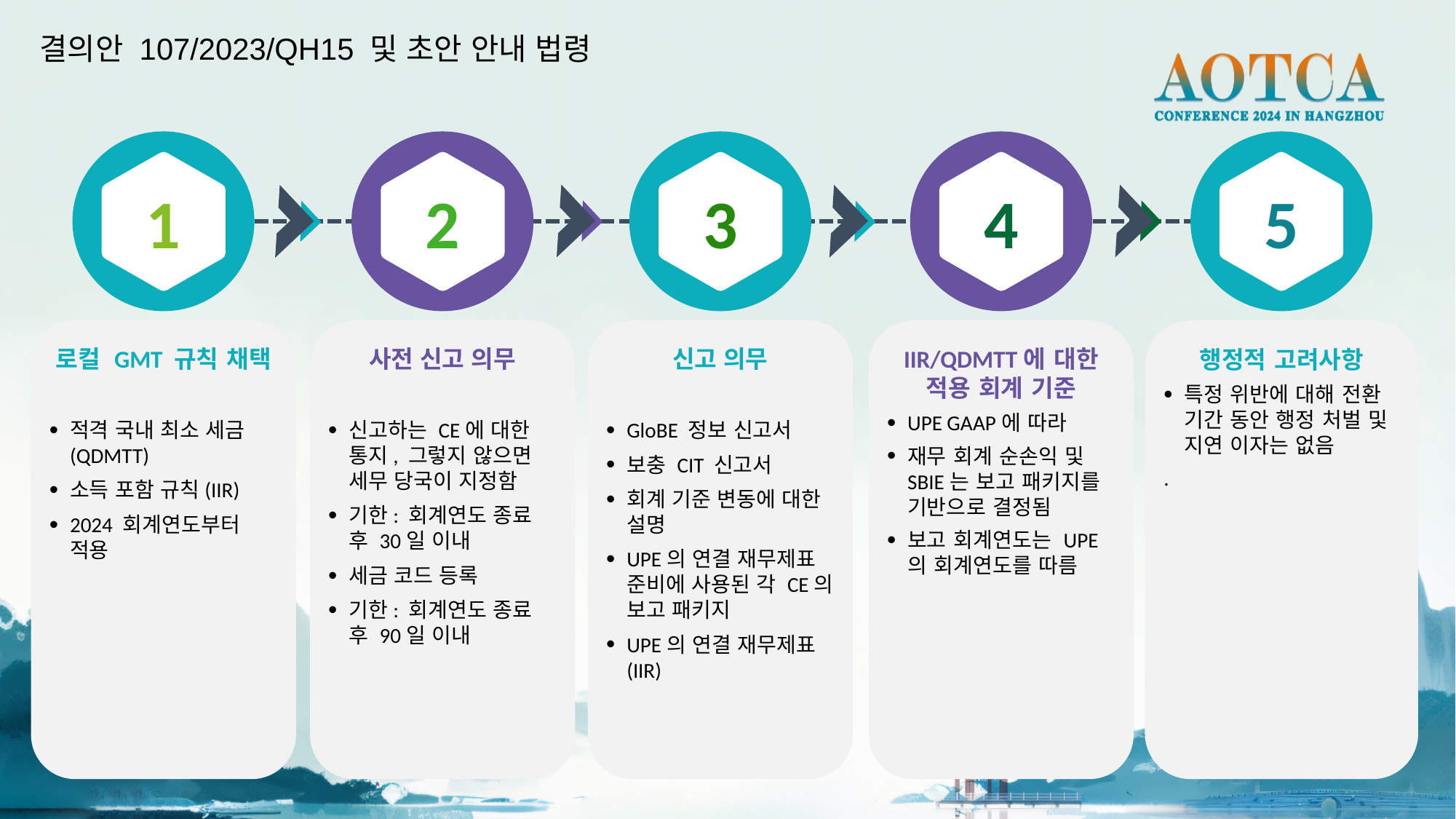

결의안 107/2023/QH15 및 초안 안내 법령

1

2

3

4

5

로컬 GMT 규칙 채택

적격 국내 최소 세금(QDMTT)
소득 포함 규칙(IIR)
2024 회계연도부터 적용
사전 신고 의무

신고하는 CE에 대한 통지, 그렇지 않으면 세무 당국이 지정함
기한: 회계연도 종료 후 30일 이내
세금 코드 등록
기한: 회계연도 종료 후 90일 이내

신고 의무

GloBE 정보 신고서
보충 CIT 신고서
회계 기준 변동에 대한 설명
UPE의 연결 재무제표 준비에 사용된 각 CE의 보고 패키지
UPE의 연결 재무제표(IIR)

IIR/QDMTT에 대한 적용 회계 기준
UPE GAAP에 따라
재무 회계 순손익 및 SBIE는 보고 패키지를 기반으로 결정됨
보고 회계연도는 UPE의 회계연도를 따름
행정적 고려사항
특정 위반에 대해 전환 기간 동안 행정 처벌 및 지연 이자는 없음
.